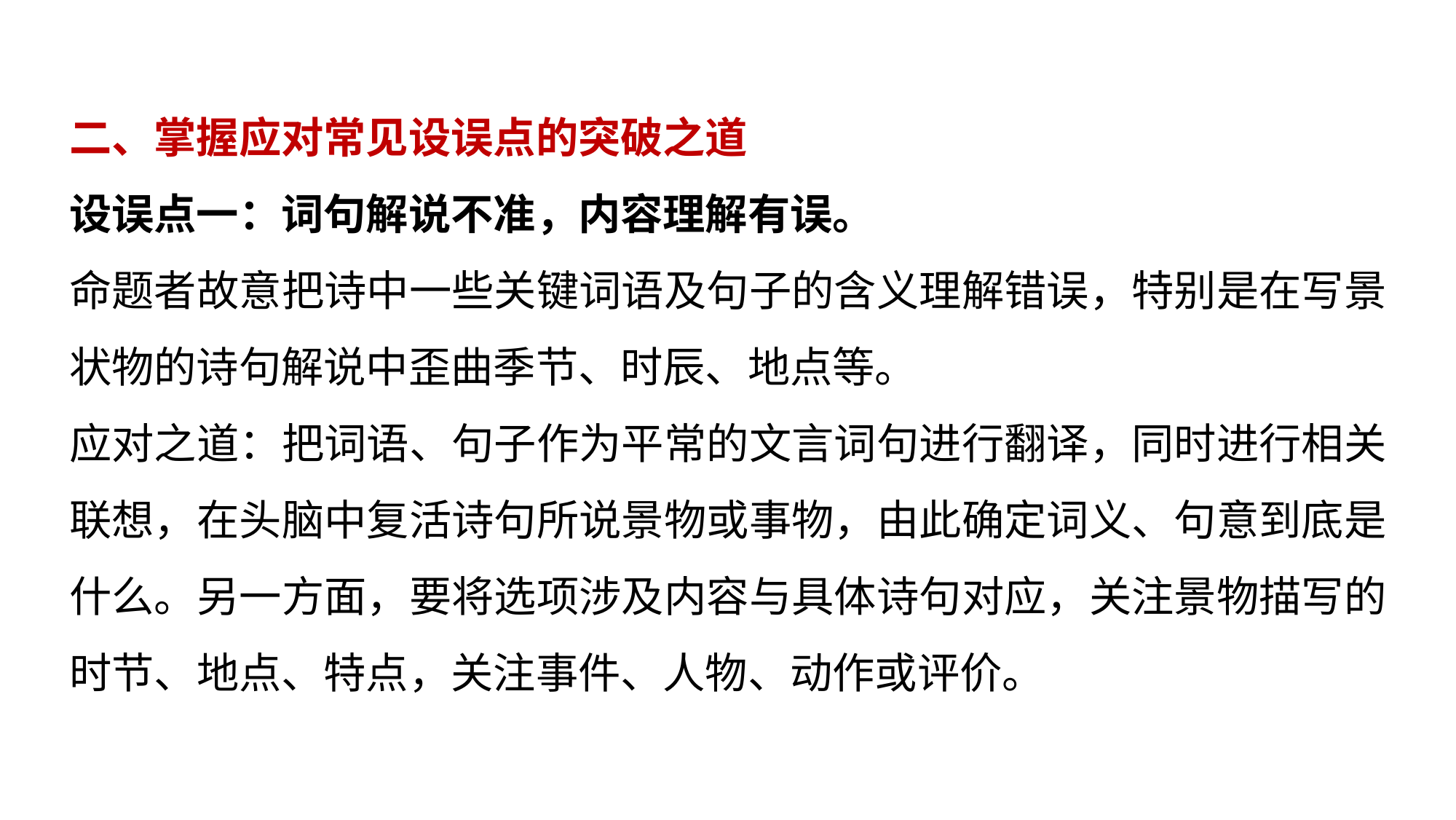

二、掌握应对常见设误点的突破之道
设误点一：词句解说不准，内容理解有误。
命题者故意把诗中一些关键词语及句子的含义理解错误，特别是在写景状物的诗句解说中歪曲季节、时辰、地点等。
应对之道：把词语、句子作为平常的文言词句进行翻译，同时进行相关联想，在头脑中复活诗句所说景物或事物，由此确定词义、句意到底是什么。另一方面，要将选项涉及内容与具体诗句对应，关注景物描写的时节、地点、特点，关注事件、人物、动作或评价。